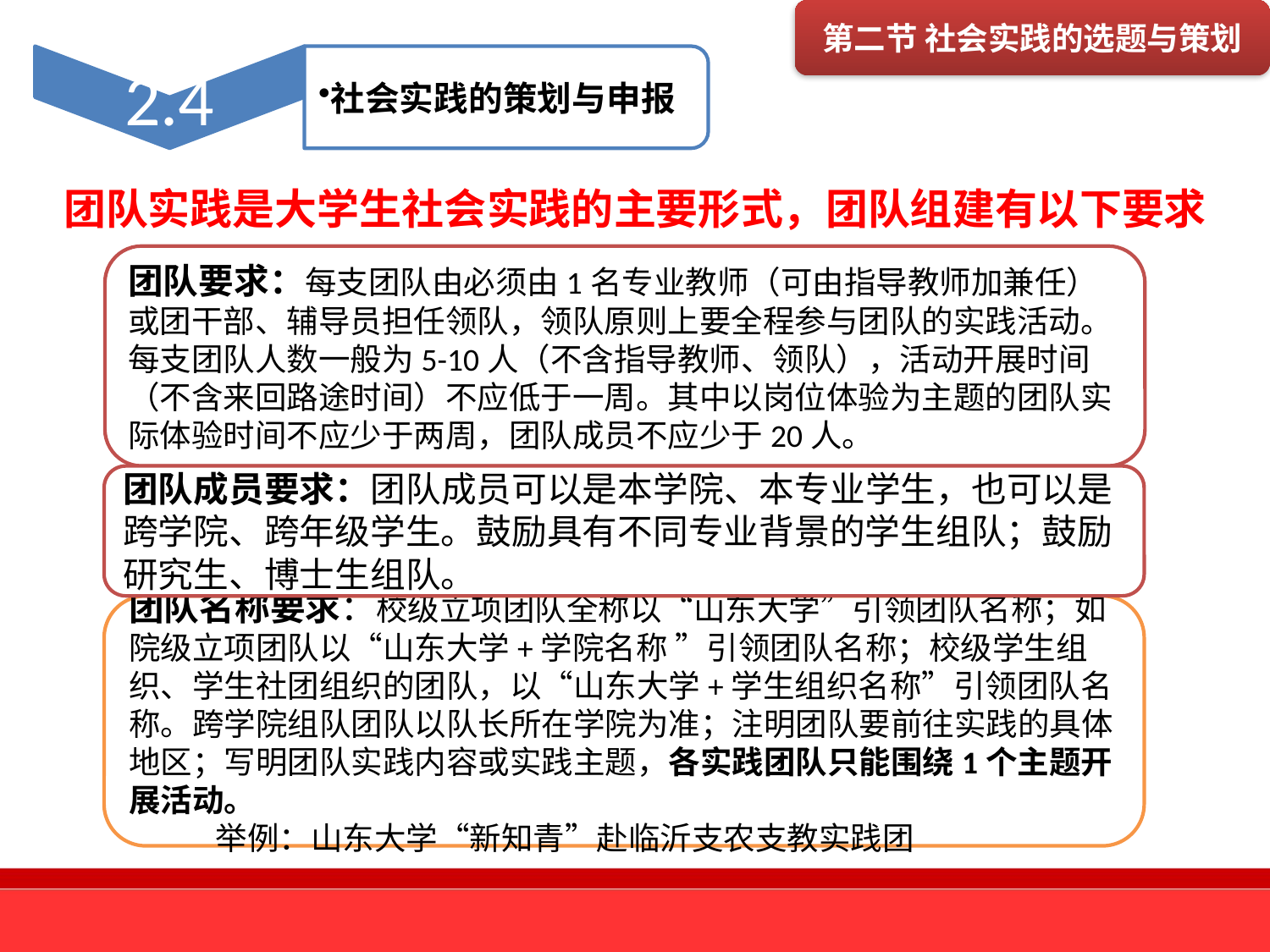

第二节 社会实践的选题与策划
社会实践的策划与申报
2.4
团队实践是大学生社会实践的主要形式，团队组建有以下要求
团队要求：每支团队由必须由1名专业教师（可由指导教师加兼任）或团干部、辅导员担任领队，领队原则上要全程参与团队的实践活动。
每支团队人数一般为5-10人（不含指导教师、领队），活动开展时间（不含来回路途时间）不应低于一周。其中以岗位体验为主题的团队实际体验时间不应少于两周，团队成员不应少于20人。
团队成员要求：团队成员可以是本学院、本专业学生，也可以是跨学院、跨年级学生。鼓励具有不同专业背景的学生组队；鼓励研究生、博士生组队。
团队名称要求：校级立项团队全称以“山东大学”引领团队名称；如院级立项团队以“山东大学+学院名称 ”引领团队名称；校级学生组织、学生社团组织的团队，以“山东大学+学生组织名称”引领团队名称。跨学院组队团队以队长所在学院为准；注明团队要前往实践的具体地区；写明团队实践内容或实践主题，各实践团队只能围绕1个主题开展活动。
           举例：山东大学“新知青”赴临沂支农支教实践团